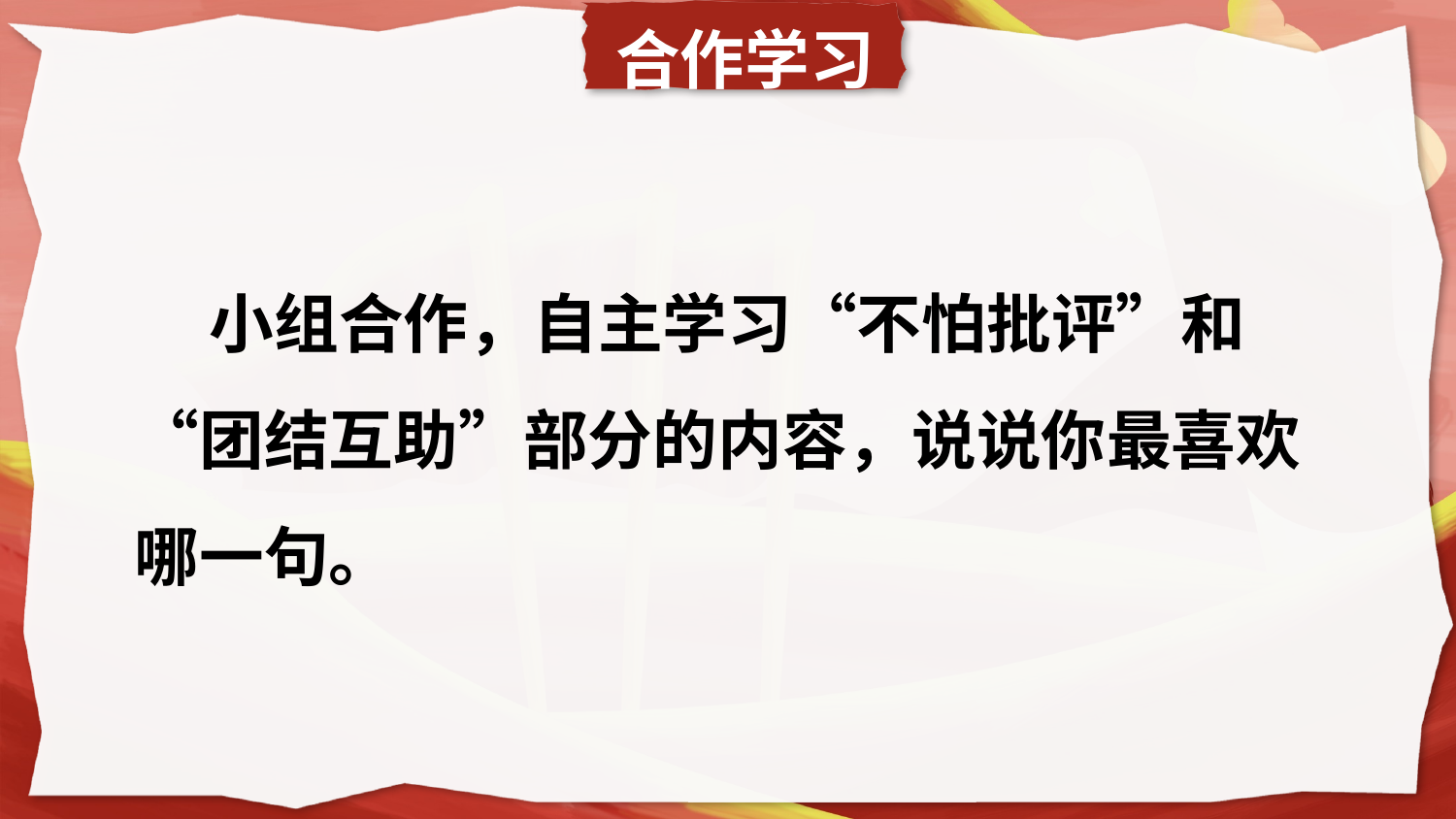

合作学习
    小组合作，自主学习“不怕批评”和“团结互助”部分的内容，说说你最喜欢哪一句。